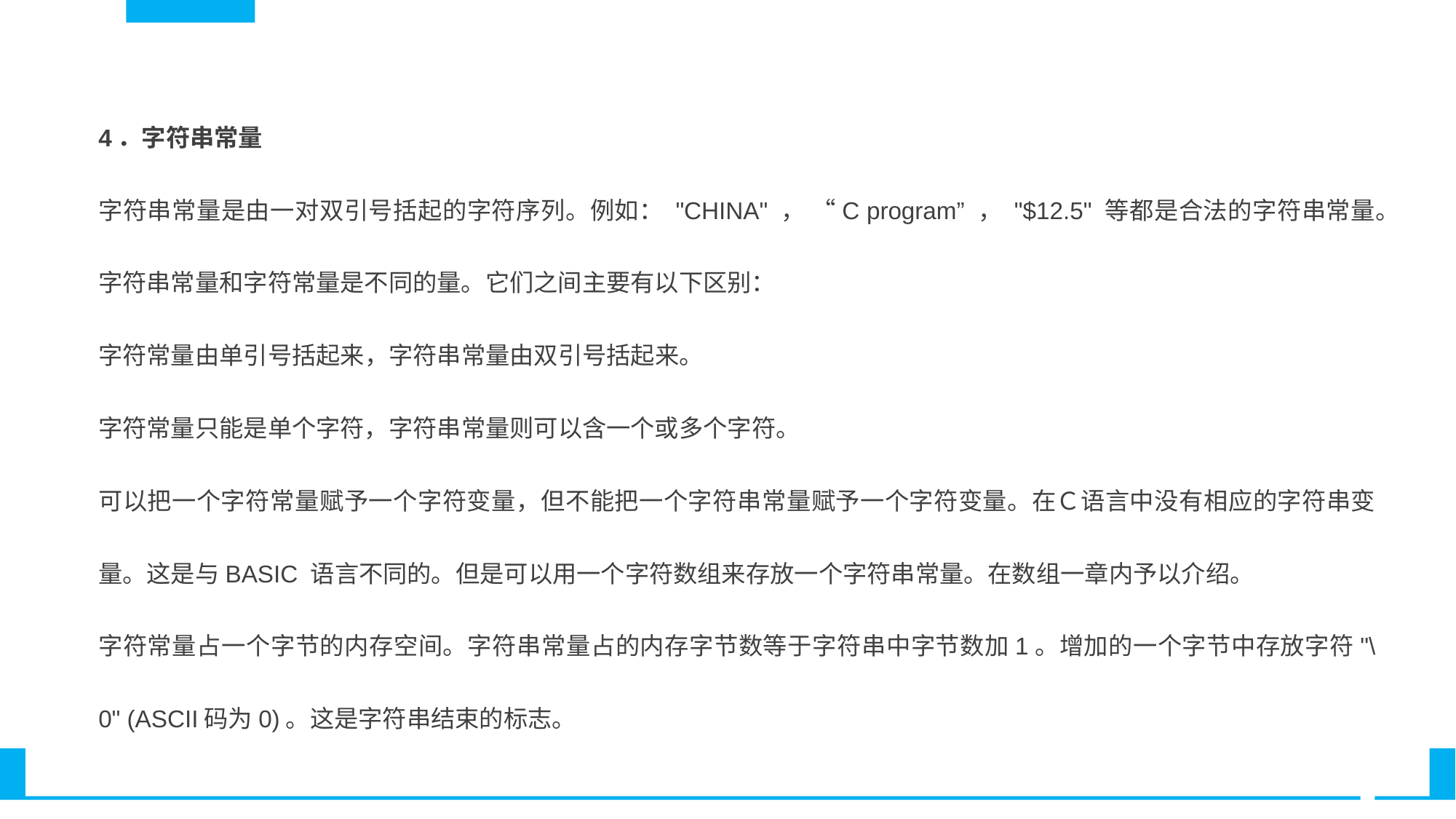

4．字符串常量
字符串常量是由一对双引号括起的字符序列。例如： "CHINA" ， “C program” ， "$12.5" 等都是合法的字符串常量。
字符串常量和字符常量是不同的量。它们之间主要有以下区别：
字符常量由单引号括起来，字符串常量由双引号括起来。
字符常量只能是单个字符，字符串常量则可以含一个或多个字符。
可以把一个字符常量赋予一个字符变量，但不能把一个字符串常量赋予一个字符变量。在Ｃ语言中没有相应的字符串变量。这是与BASIC 语言不同的。但是可以用一个字符数组来存放一个字符串常量。在数组一章内予以介绍。
字符常量占一个字节的内存空间。字符串常量占的内存字节数等于字符串中字节数加1。增加的一个字节中存放字符"\0" (ASCII码为0)。这是字符串结束的标志。